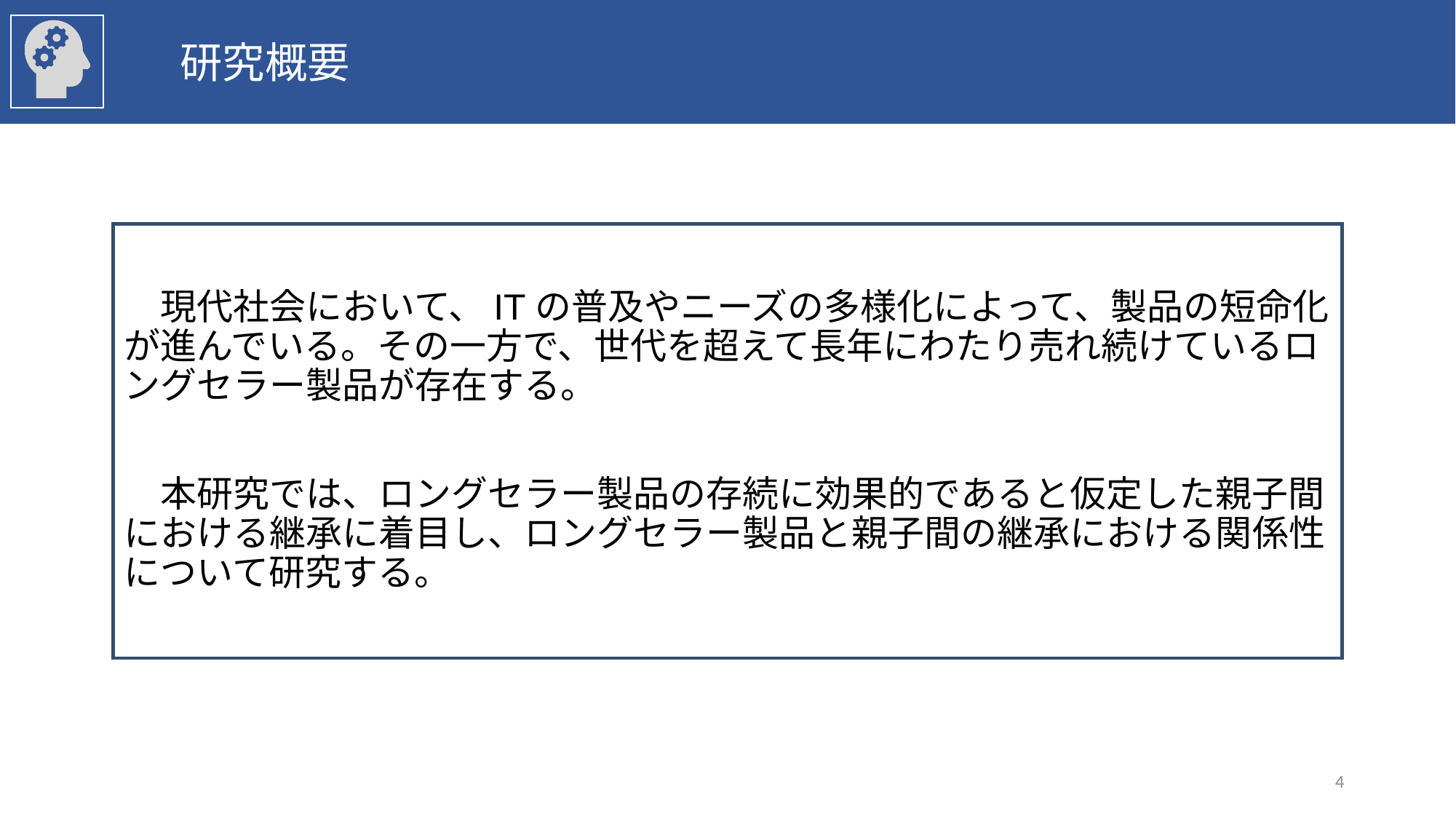

研究概要

　現代社会において、ITの普及やニーズの多様化によって、製品の短命化が進んでいる。その一方で、世代を超えて長年にわたり売れ続けているロングセラー製品が存在する。

　本研究では、ロングセラー製品の存続に効果的であると仮定した親子間における継承に着目し、ロングセラー製品と親子間の継承における関係性について研究する。
4